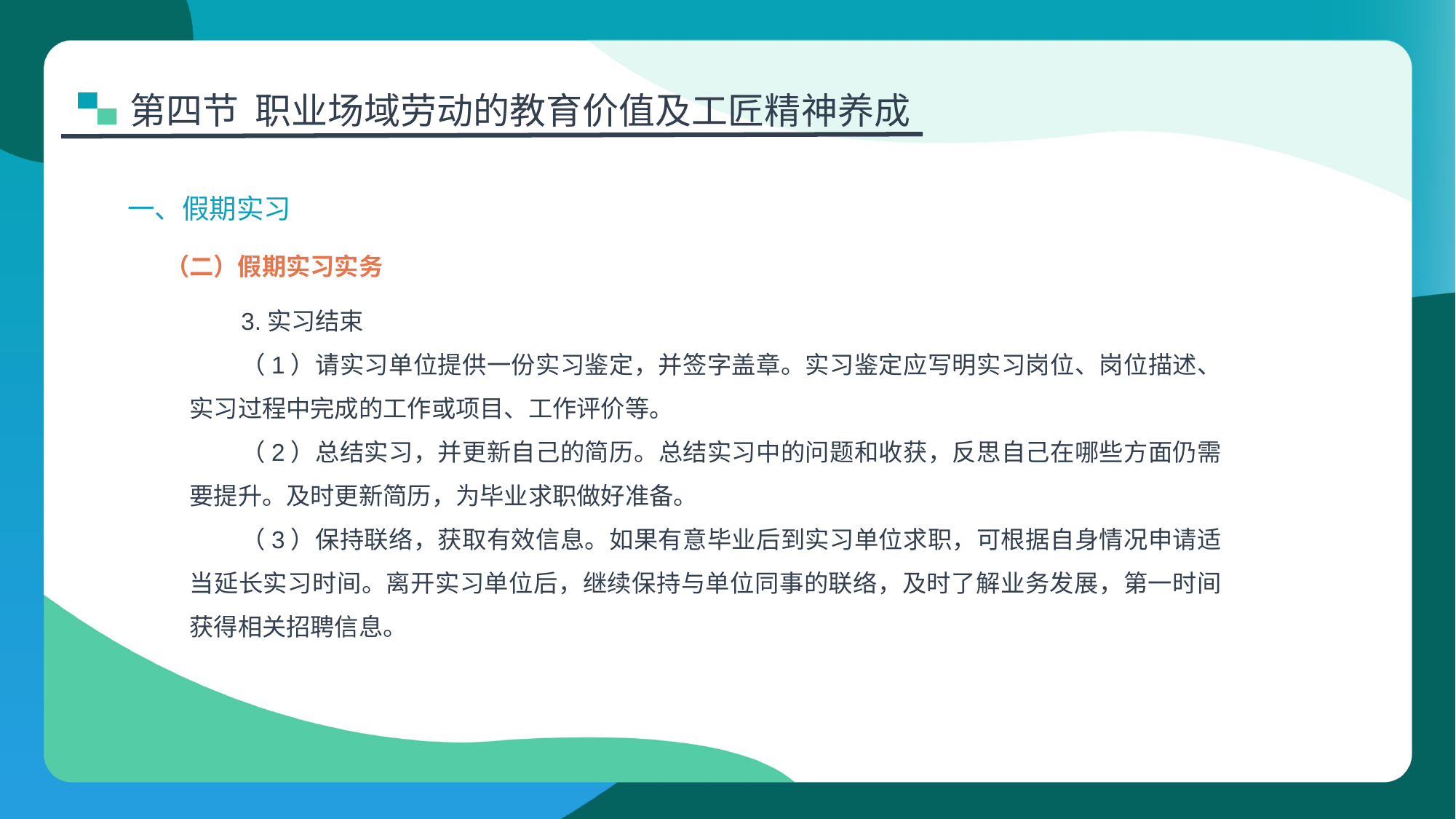

第四节  职业场域劳动的教育价值及工匠精神养成

一、假期实习
（二）假期实习实务
3.实习结束
（1）请实习单位提供一份实习鉴定，并签字盖章。实习鉴定应写明实习岗位、岗位描述、实习过程中完成的工作或项目、工作评价等。
（2）总结实习，并更新自己的简历。总结实习中的问题和收获，反思自己在哪些方面仍需要提升。及时更新简历，为毕业求职做好准备。
（3）保持联络，获取有效信息。如果有意毕业后到实习单位求职，可根据自身情况申请适当延长实习时间。离开实习单位后，继续保持与单位同事的联络，及时了解业务发展，第一时间获得相关招聘信息。